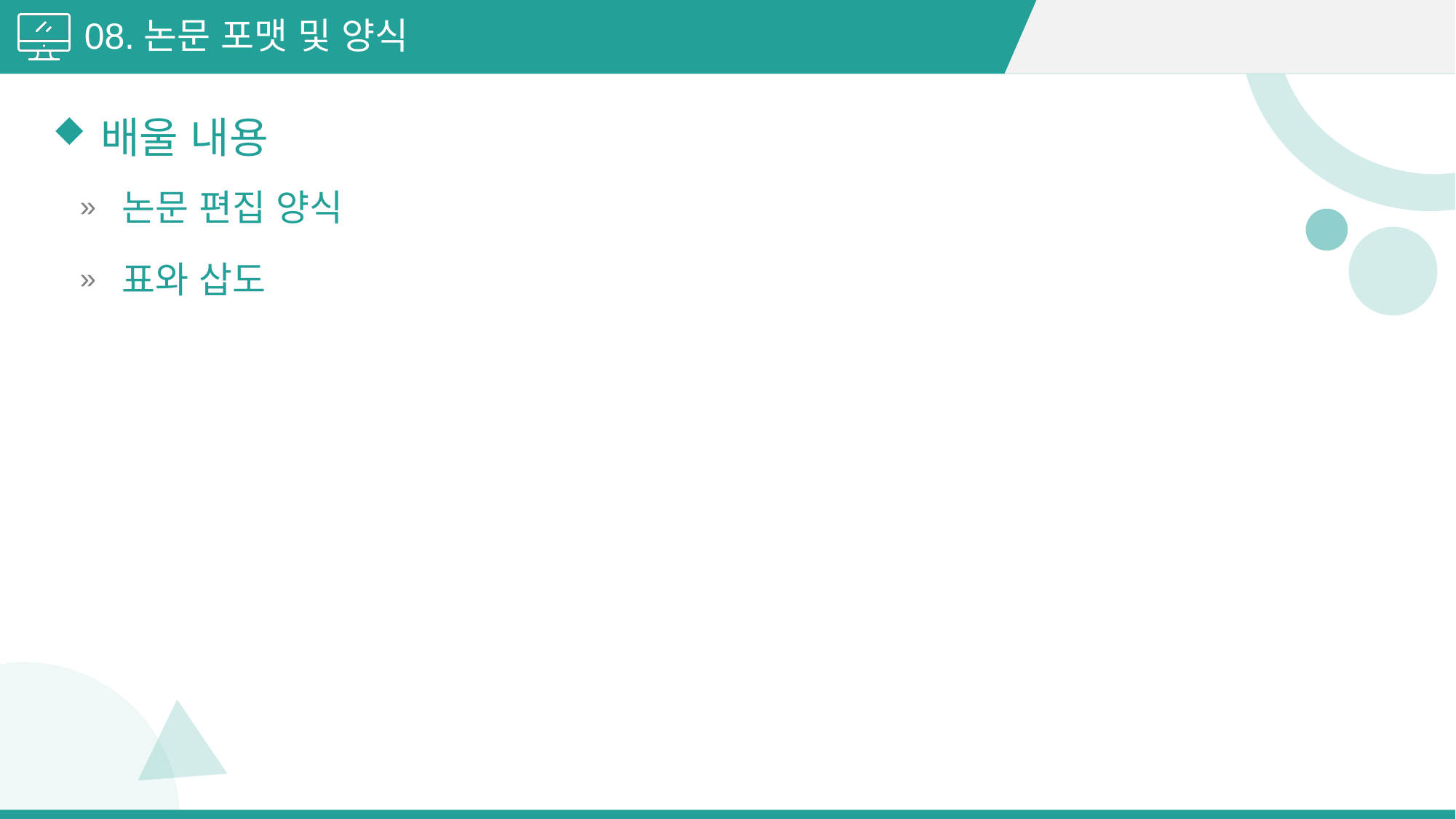

08.논문 포맷 및 양식
배울 내용
논문 편집 양식
표와 삽도